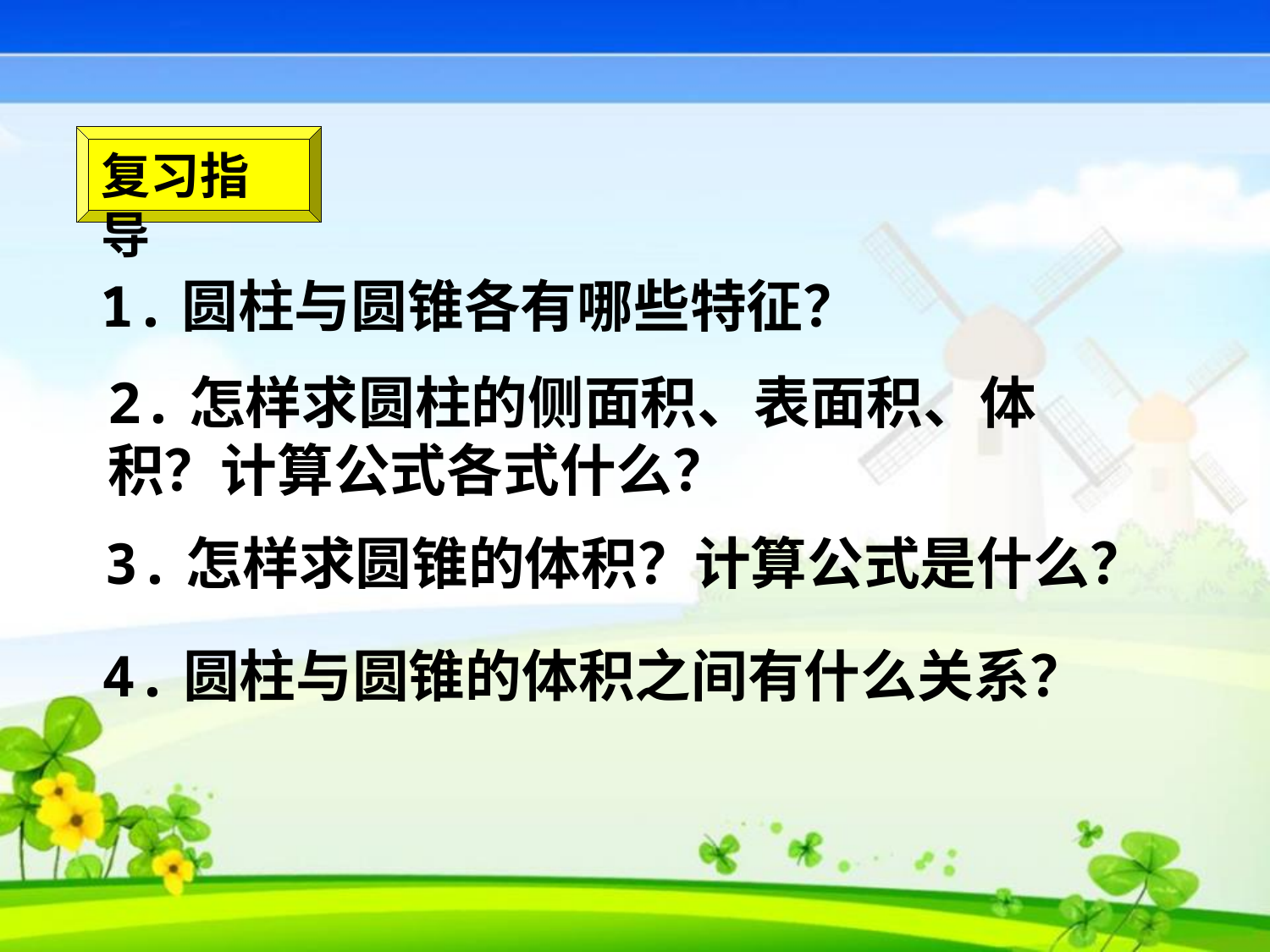

复习指导
1.圆柱与圆锥各有哪些特征？
2.怎样求圆柱的侧面积、表面积、体积？计算公式各式什么？
3.怎样求圆锥的体积？计算公式是什么？
4.圆柱与圆锥的体积之间有什么关系？